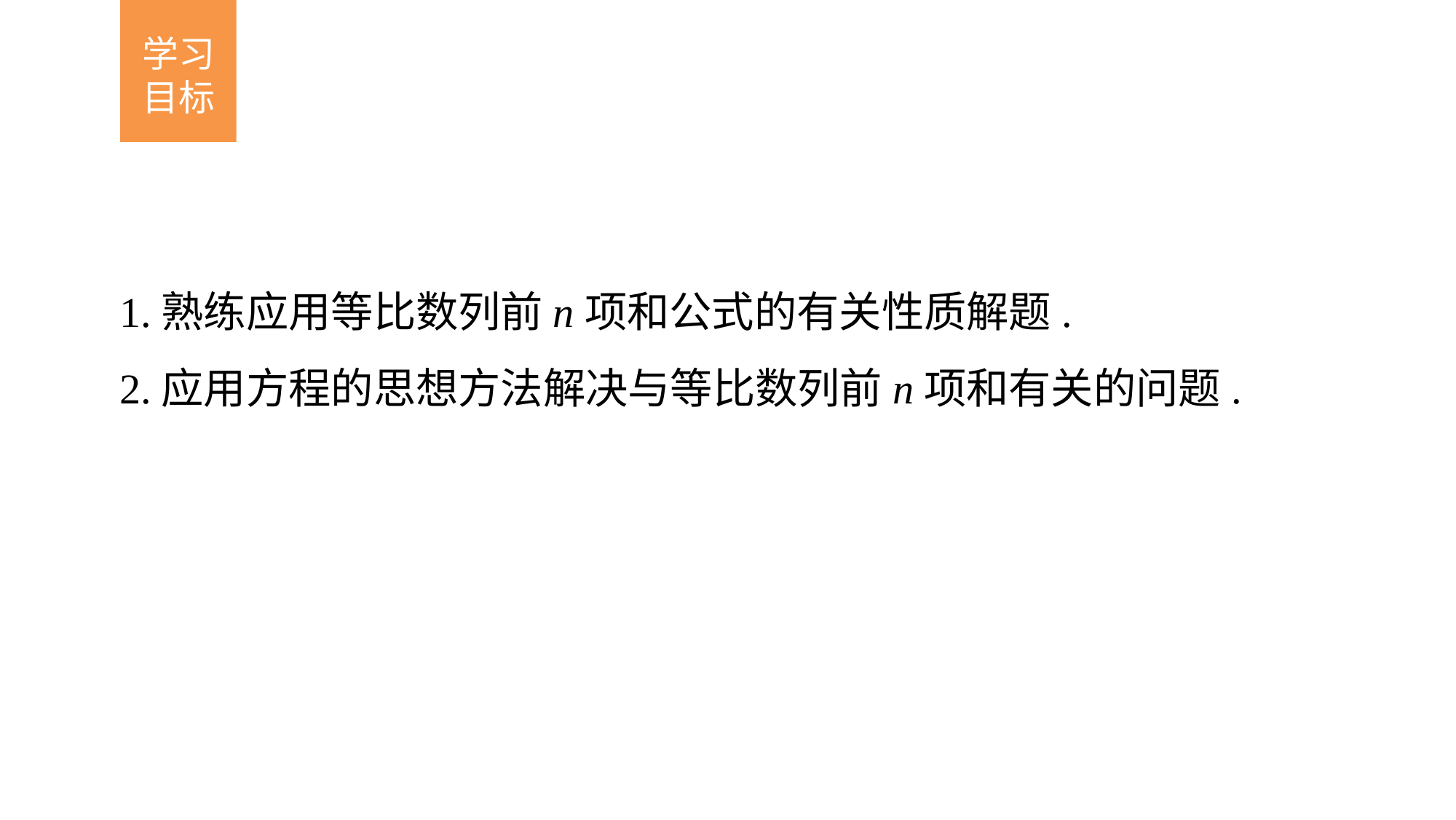

学习目标
1.熟练应用等比数列前n项和公式的有关性质解题.
2.应用方程的思想方法解决与等比数列前n项和有关的问题.